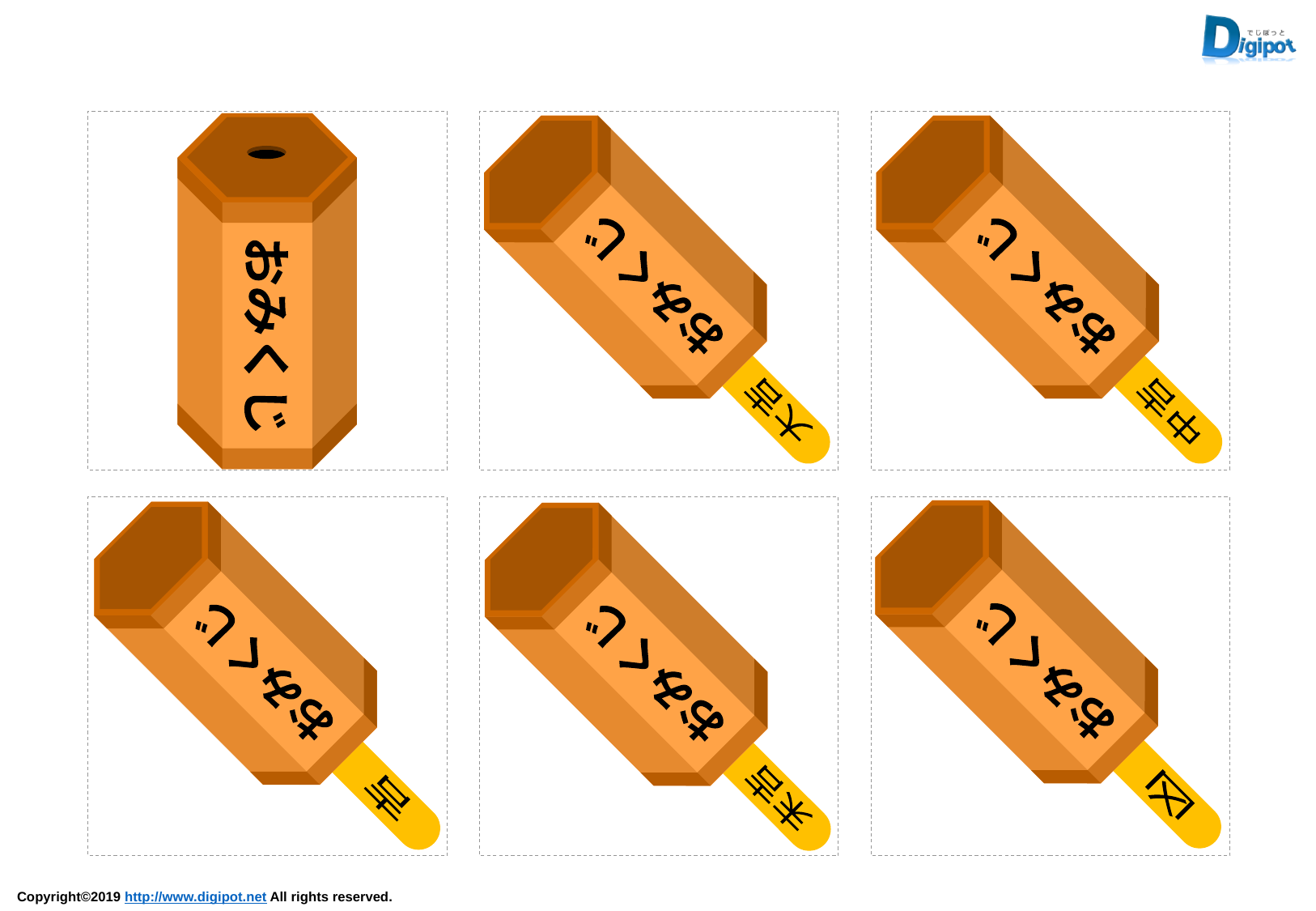

おみくじ

大吉

おみくじ

中吉

おみくじ

おみくじ

凶

おみくじ

吉

おみくじ

末吉